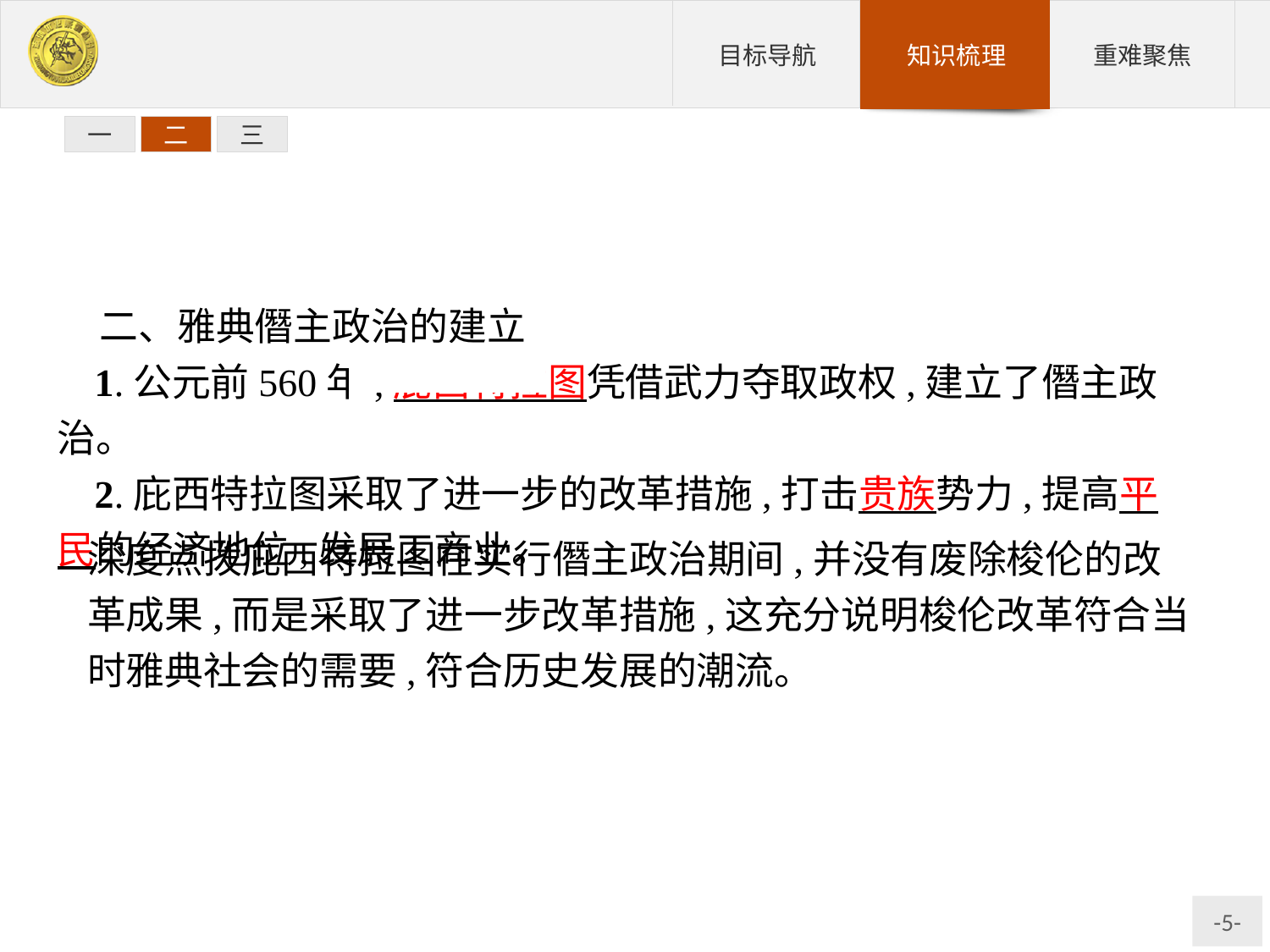

一
二
三
二、雅典僭主政治的建立
1.公元前560年,庇西特拉图凭借武力夺取政权,建立了僭主政治。
2.庇西特拉图采取了进一步的改革措施,打击贵族势力,提高平民的经济地位,发展工商业。

深度点拨庇西特拉图在实行僭主政治期间,并没有废除梭伦的改革成果,而是采取了进一步改革措施,这充分说明梭伦改革符合当时雅典社会的需要,符合历史发展的潮流。